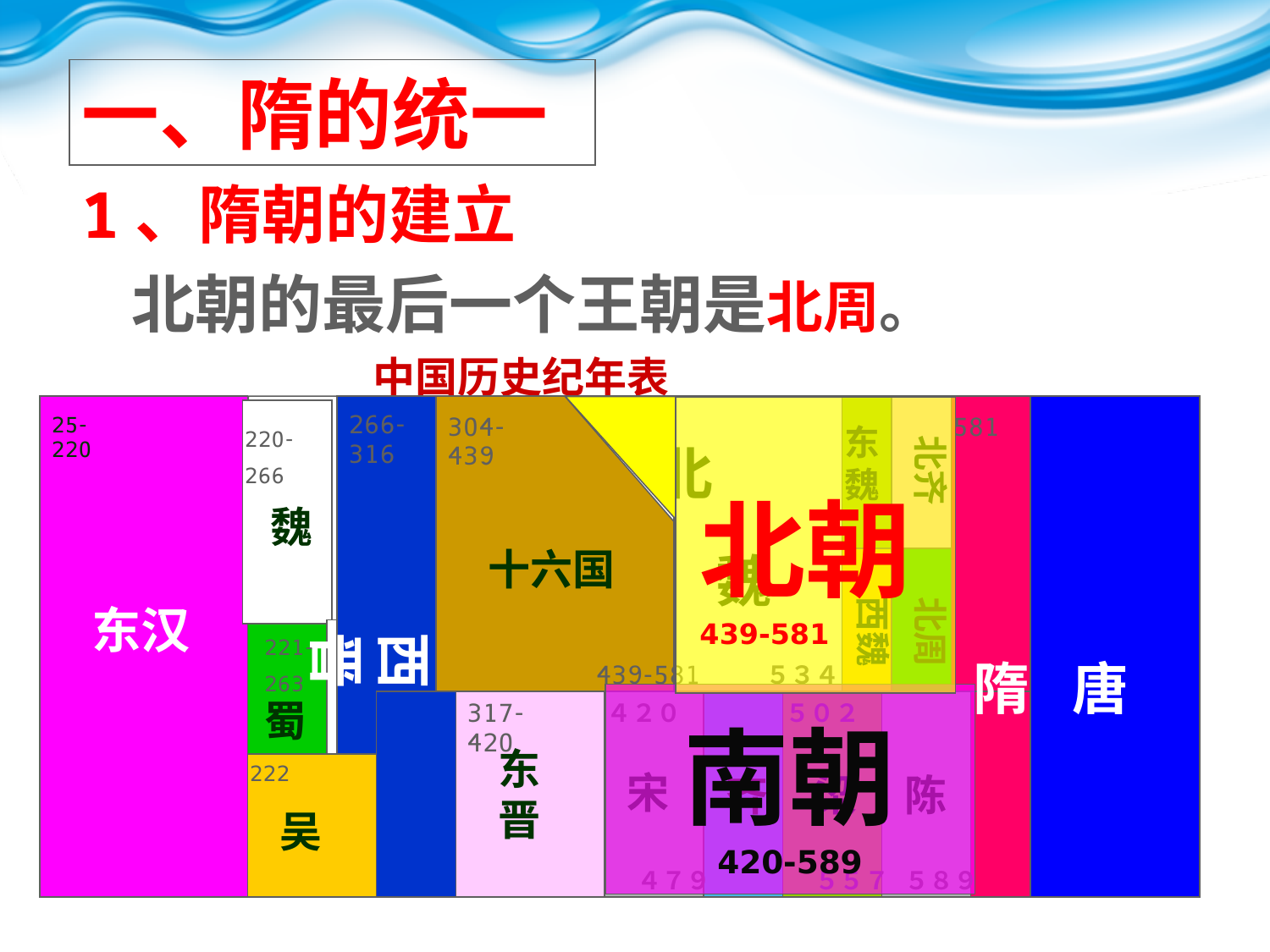

一、隋的统一
1、隋朝的建立
北朝的最后一个王朝是北周。
 中国历史纪年表

266-316
３８６
25-220
304-439
581
东魏
220-
266
北齐
北
魏
十六国
魏
西魏
北周
东汉
西晋
221-
263
隋
唐
439-581
５３４
蜀
317-420
４２０
５０２
东晋
222
宋
齐
梁
陈
吴
４７９
５５７
５８９

北朝
439-581

南朝
420-589